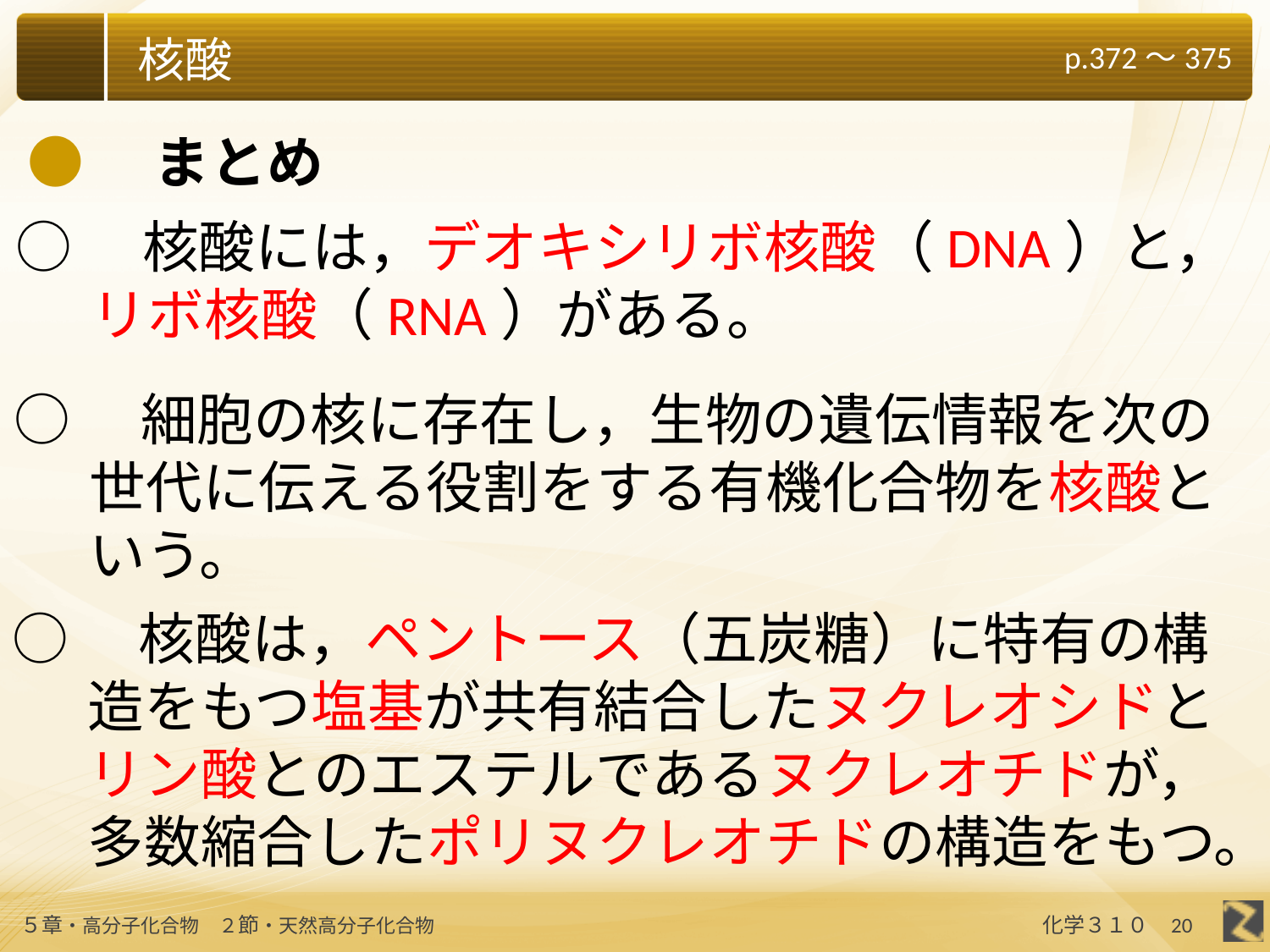

●　まとめ
○　核酸には，デオキシリボ核酸（DNA）と，リボ核酸（RNA）がある。
○　細胞の核に存在し，生物の遺伝情報を次の世代に伝える役割をする有機化合物を核酸という。
○　核酸は，ペントース（五炭糖）に特有の構造をもつ塩基が共有結合したヌクレオシドとリン酸とのエステルであるヌクレオチドが，多数縮合したポリヌクレオチドの構造をもつ。
20